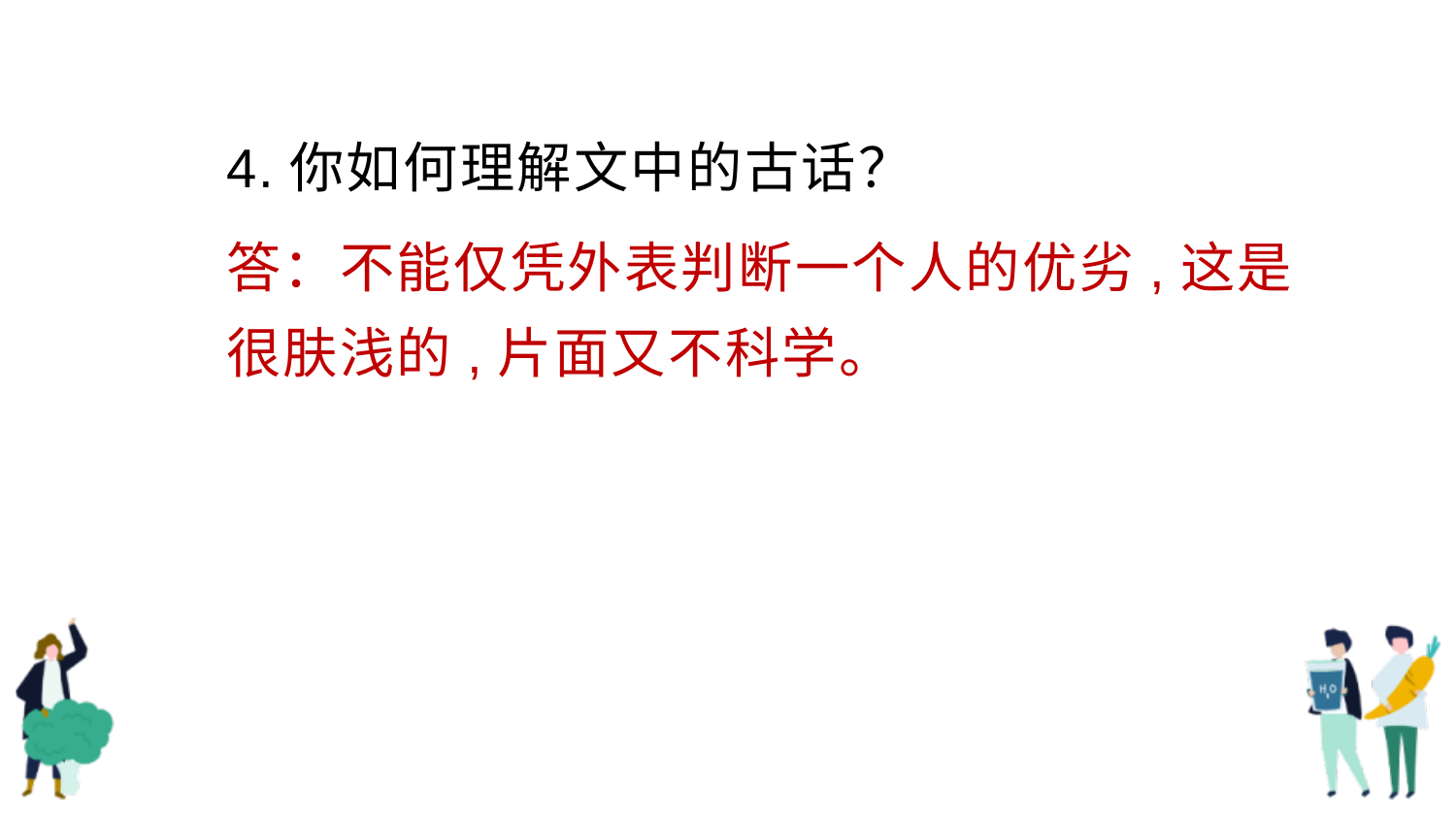

4.你如何理解文中的古话？
答：不能仅凭外表判断一个人的优劣,这是很肤浅的,片面又不科学。